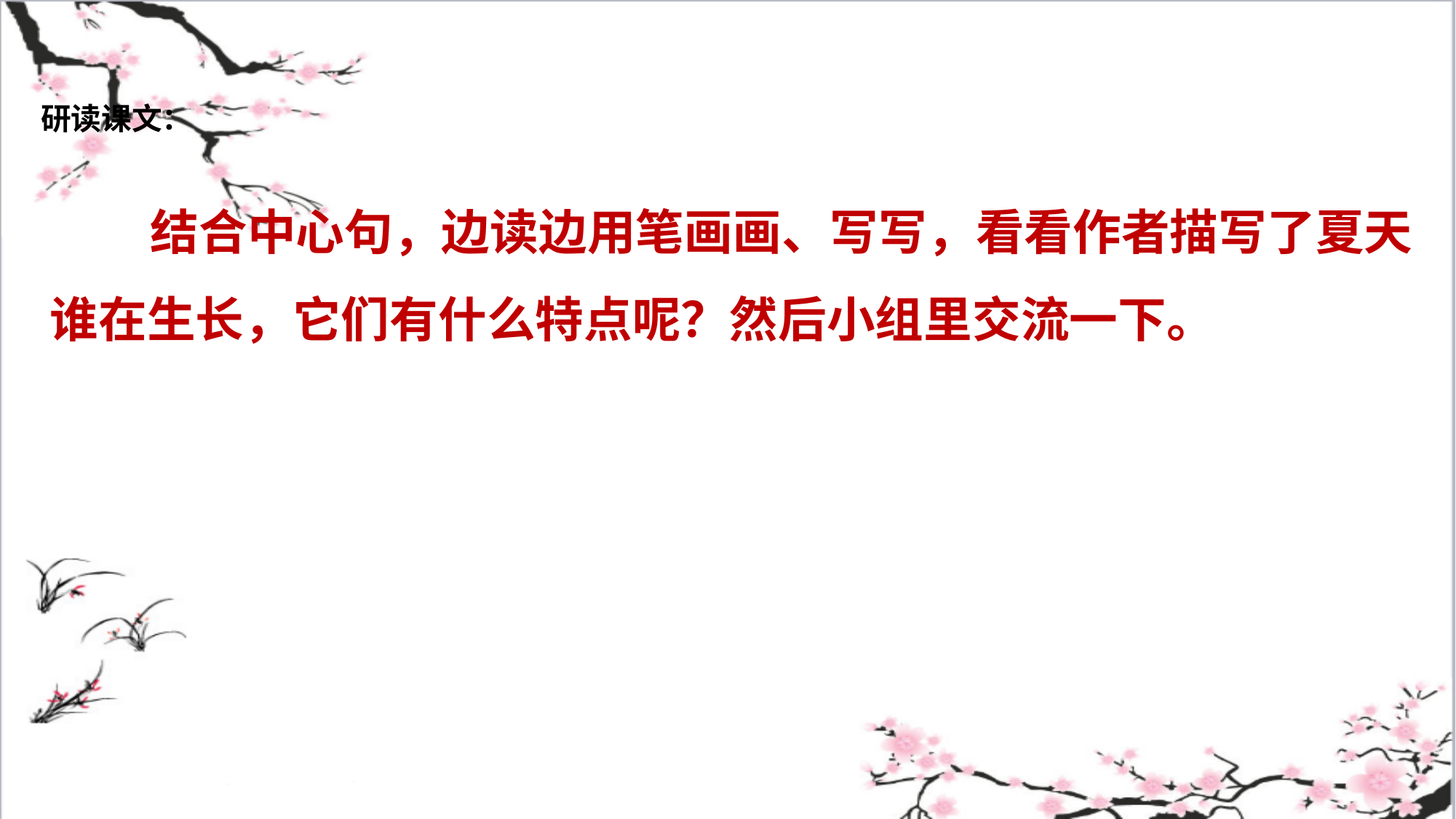

研读课文：
        结合中心句，边读边用笔画画、写写，看看作者描写了夏天谁在生长，它们有什么特点呢？然后小组里交流一下。